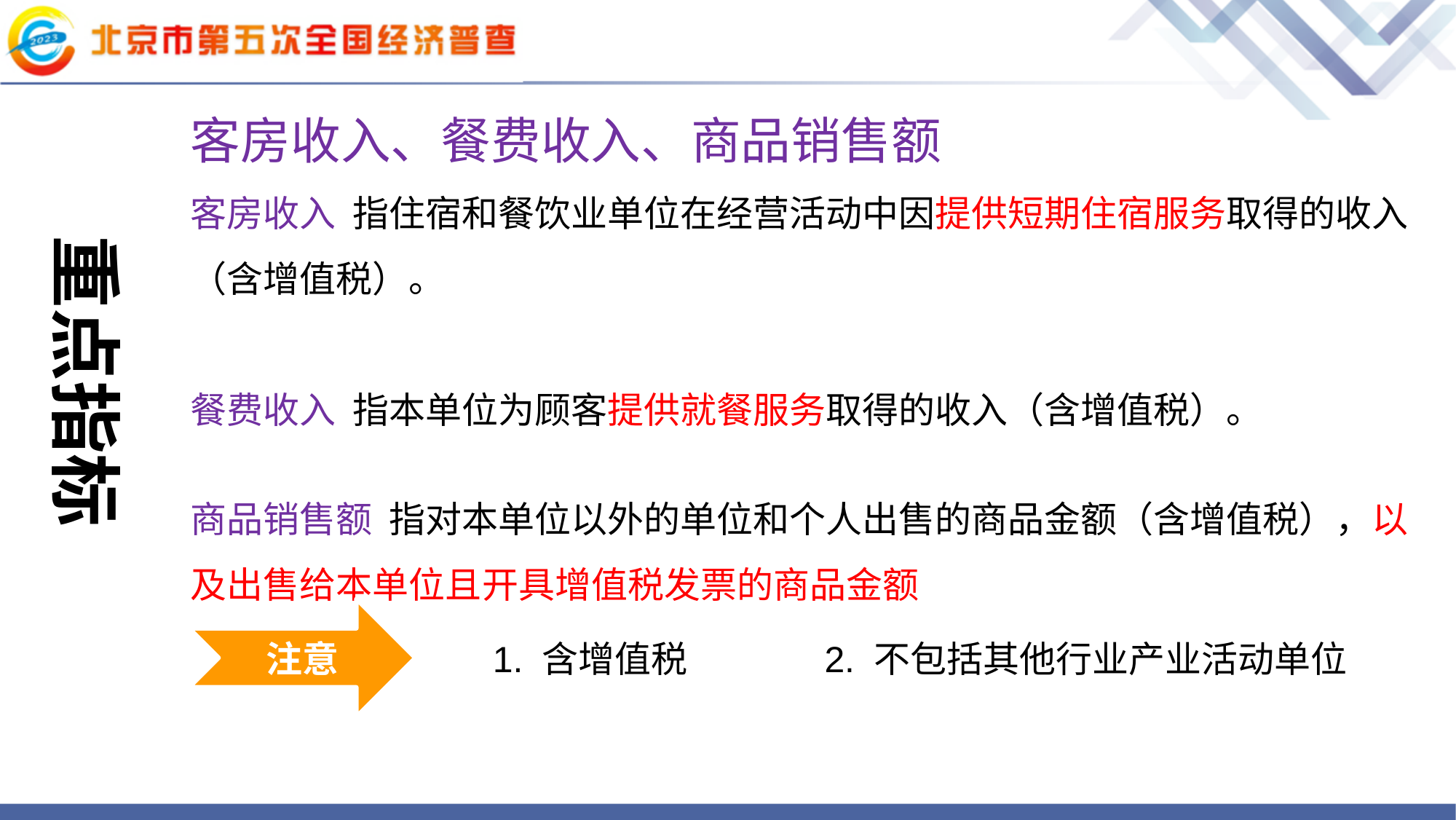

客房收入、餐费收入、商品销售额
客房收入  指住宿和餐饮业单位在经营活动中因提供短期住宿服务取得的收入（含增值税）。

餐费收入  指本单位为顾客提供就餐服务取得的收入（含增值税）。

商品销售额  指对本单位以外的单位和个人出售的商品金额（含增值税），以及出售给本单位且开具增值税发票的商品金额
重点指标
注意
1. 含增值税
2. 不包括其他行业产业活动单位